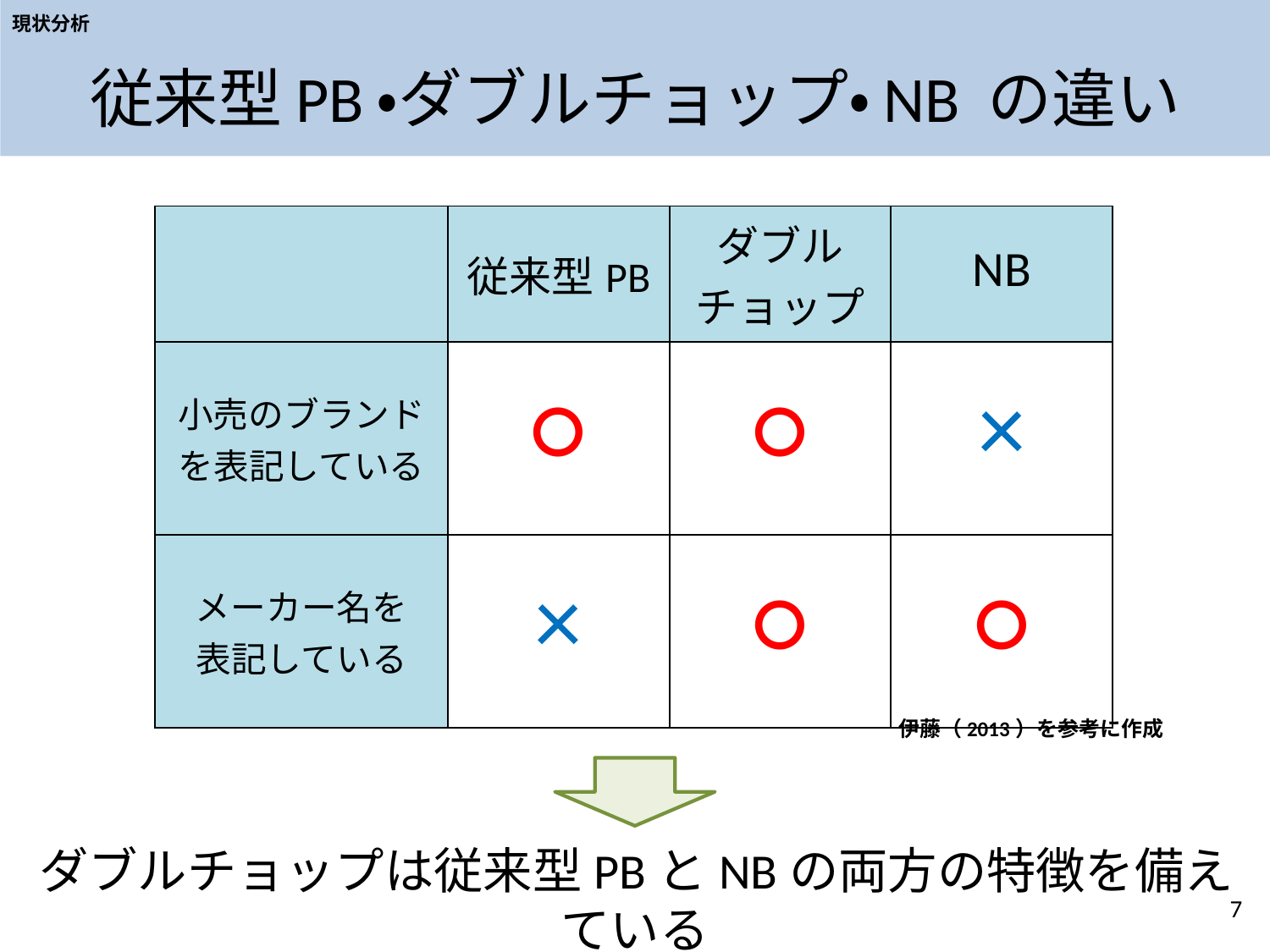

現状分析
# 従来型PB・ダブルチョップ・NB の違い
|  | 従来型PB | ダブルチョップ | NB |
| --- | --- | --- | --- |
| 小売のブランドを表記している | ○ | ○ | × |
| メーカー名を 表記している | × | ○ | ○ |
伊藤（2013）を参考に作成

ダブルチョップは従来型PBとNBの両方の特徴を備えている
7